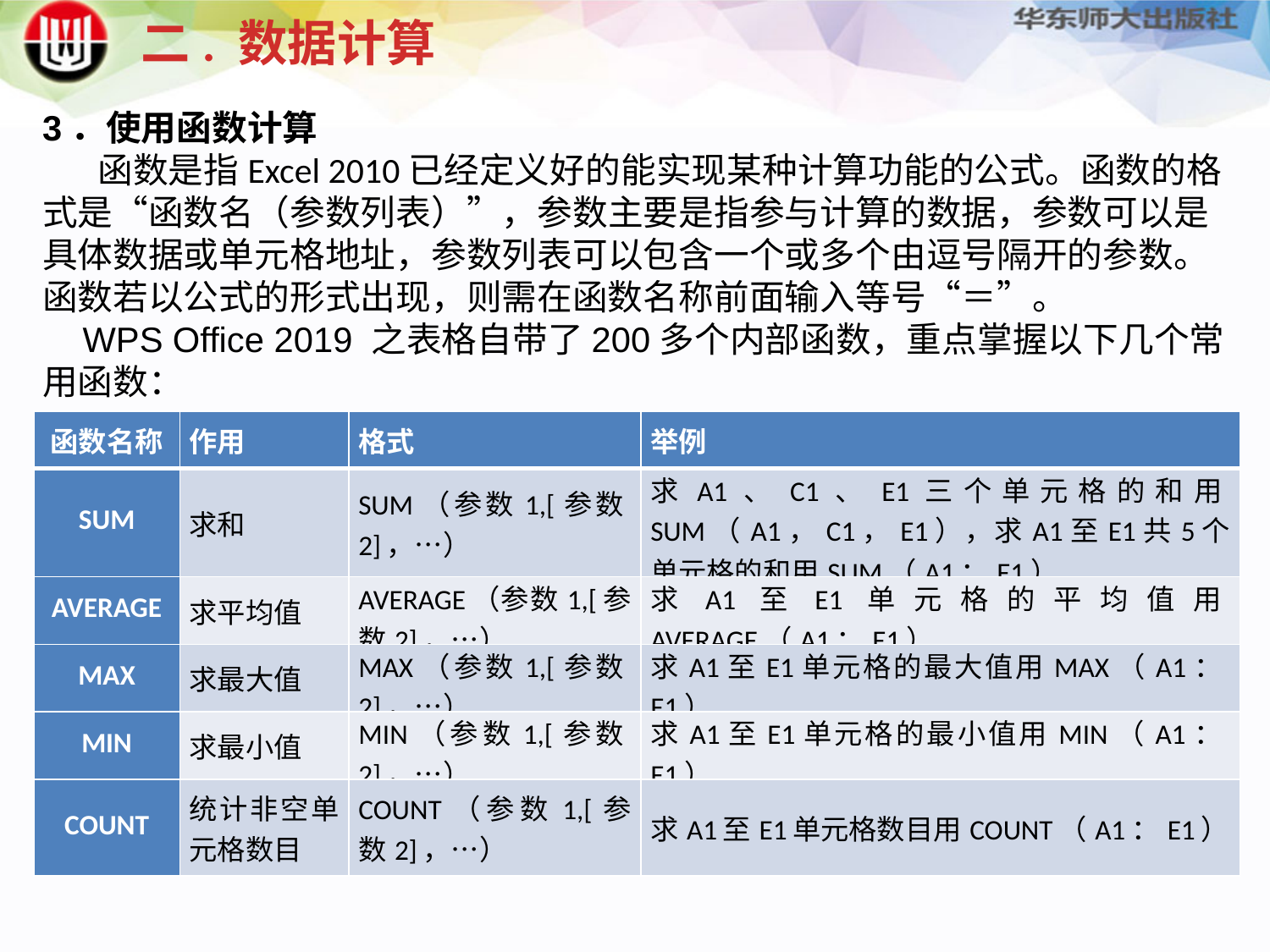

二. 数据计算
3．使用函数计算
      函数是指Excel 2010已经定义好的能实现某种计算功能的公式。函数的格式是“函数名（参数列表）”，参数主要是指参与计算的数据，参数可以是具体数据或单元格地址，参数列表可以包含一个或多个由逗号隔开的参数。函数若以公式的形式出现，则需在函数名称前面输入等号“＝”。
     WPS Office 2019 之表格自带了200多个内部函数，重点掌握以下几个常用函数：
| 函数名称 | 作用 | 格式 | 举例 |
| --- | --- | --- | --- |
| SUM | 求和 | SUM（参数1,[参数2]，…） | 求A1、C1、E1三个单元格的和用SUM（A1，C1，E1），求A1至E1共5个单元格的和用SUM（A1：E1） |
| AVERAGE | 求平均值 | AVERAGE（参数1,[参数2]，…） | 求A1至E1单元格的平均值用AVERAGE（A1：E1） |
| MAX | 求最大值 | MAX（参数1,[参数2]，…） | 求A1至E1单元格的最大值用MAX（A1：E1） |
| MIN | 求最小值 | MIN（参数1,[参数2]，…） | 求A1至E1单元格的最小值用MIN（A1：E1） |
| COUNT | 统计非空单元格数目 | COUNT（参数1,[参数2]，…） | 求A1至E1单元格数目用COUNT（A1：E1） |